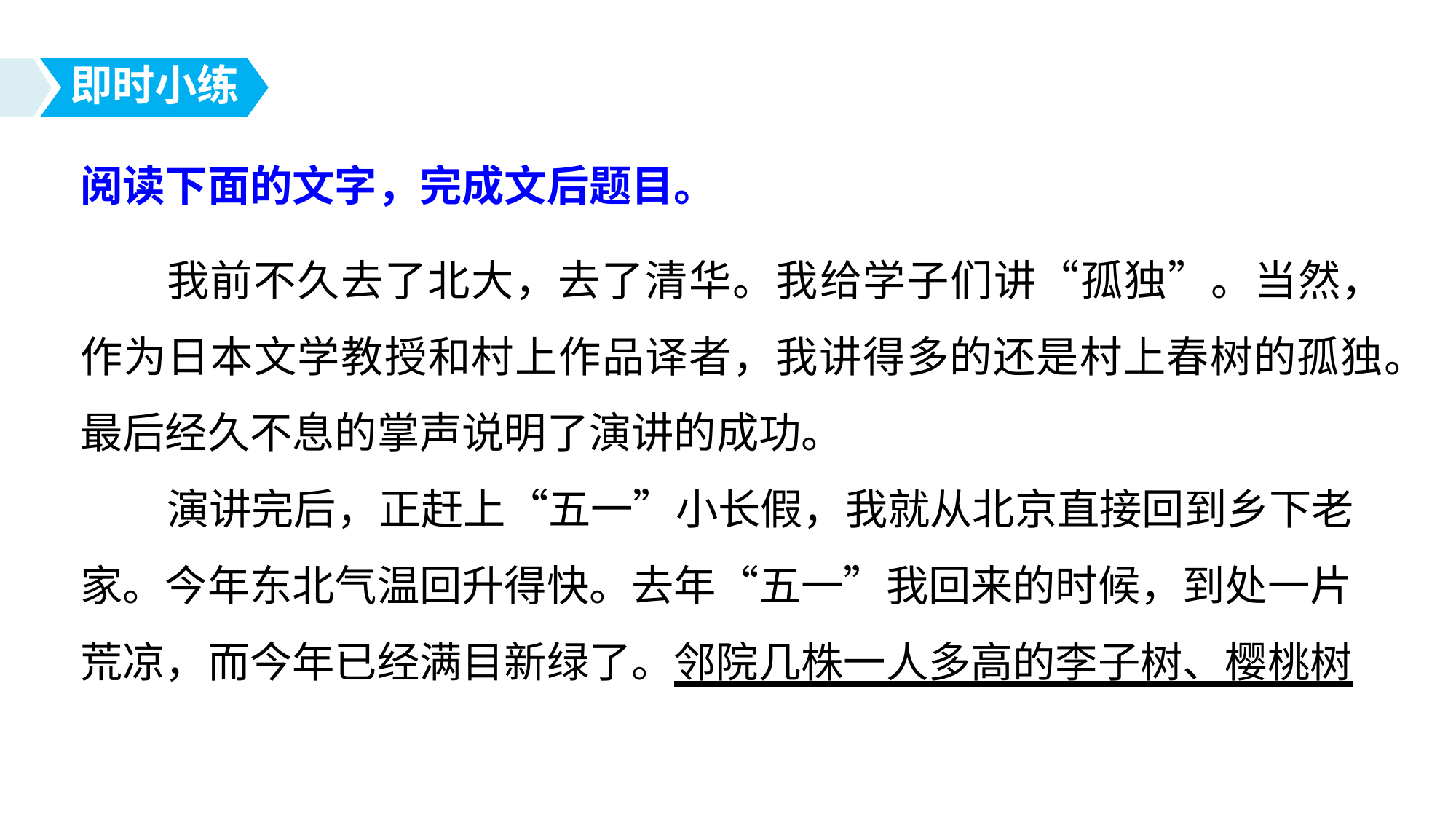

即时小练

阅读下面的文字，完成文后题目。
我前不久去了北大，去了清华。我给学子们讲“孤独”。当然，作为日本文学教授和村上作品译者，我讲得多的还是村上春树的孤独。最后经久不息的掌声说明了演讲的成功。
演讲完后，正赶上“五一”小长假，我就从北京直接回到乡下老家。今年东北气温回升得快。去年“五一”我回来的时候，到处一片荒凉，而今年已经满目新绿了。邻院几株一人多高的李子树、樱桃树